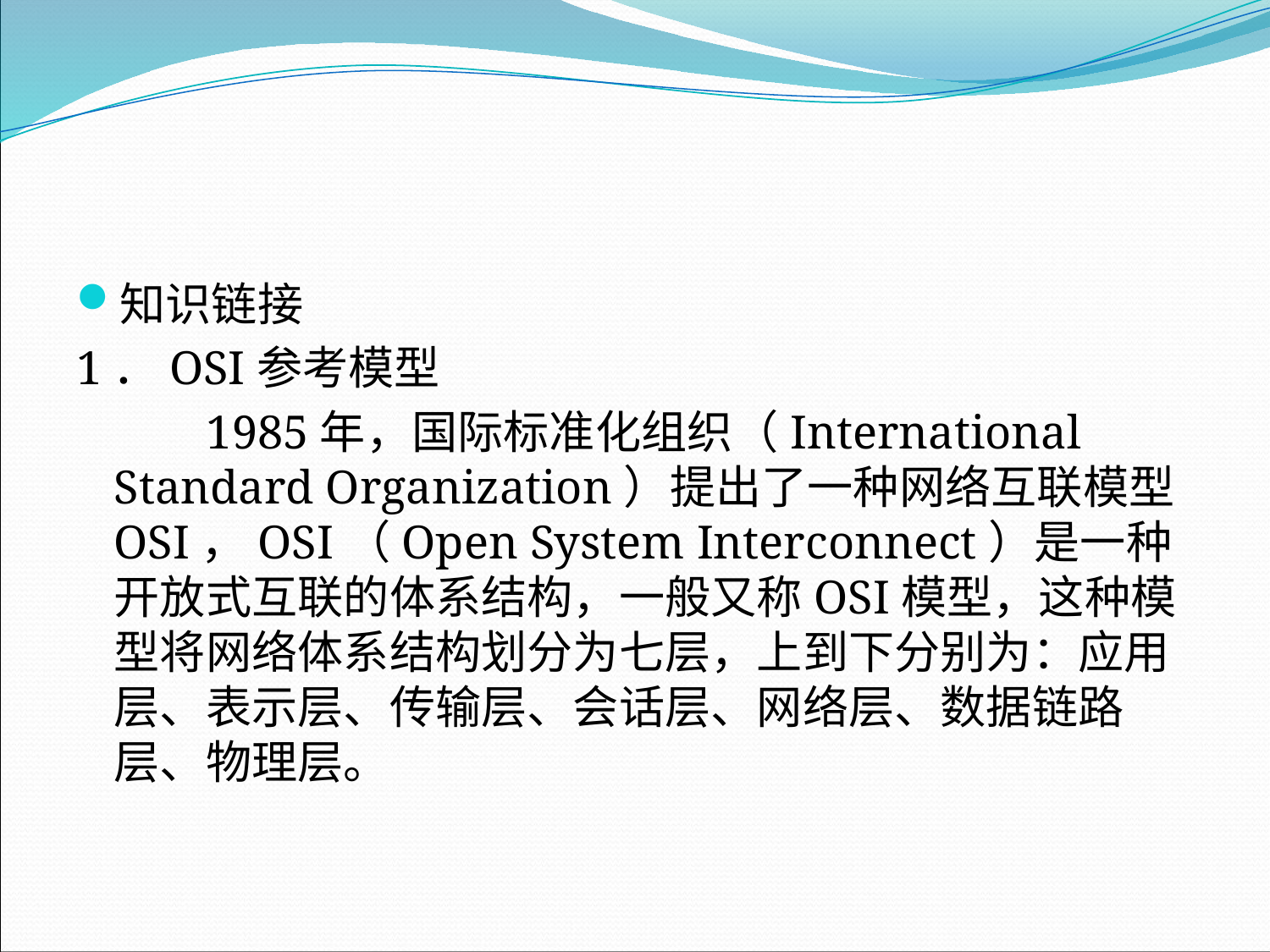

知识链接
1．OSI参考模型
           1985年，国际标准化组织（International Standard Organization）提出了一种网络互联模型OSI，OSI（Open System Interconnect）是一种开放式互联的体系结构，一般又称OSI模型，这种模型将网络体系结构划分为七层，上到下分别为：应用层、表示层、传输层、会话层、网络层、数据链路层、物理层。